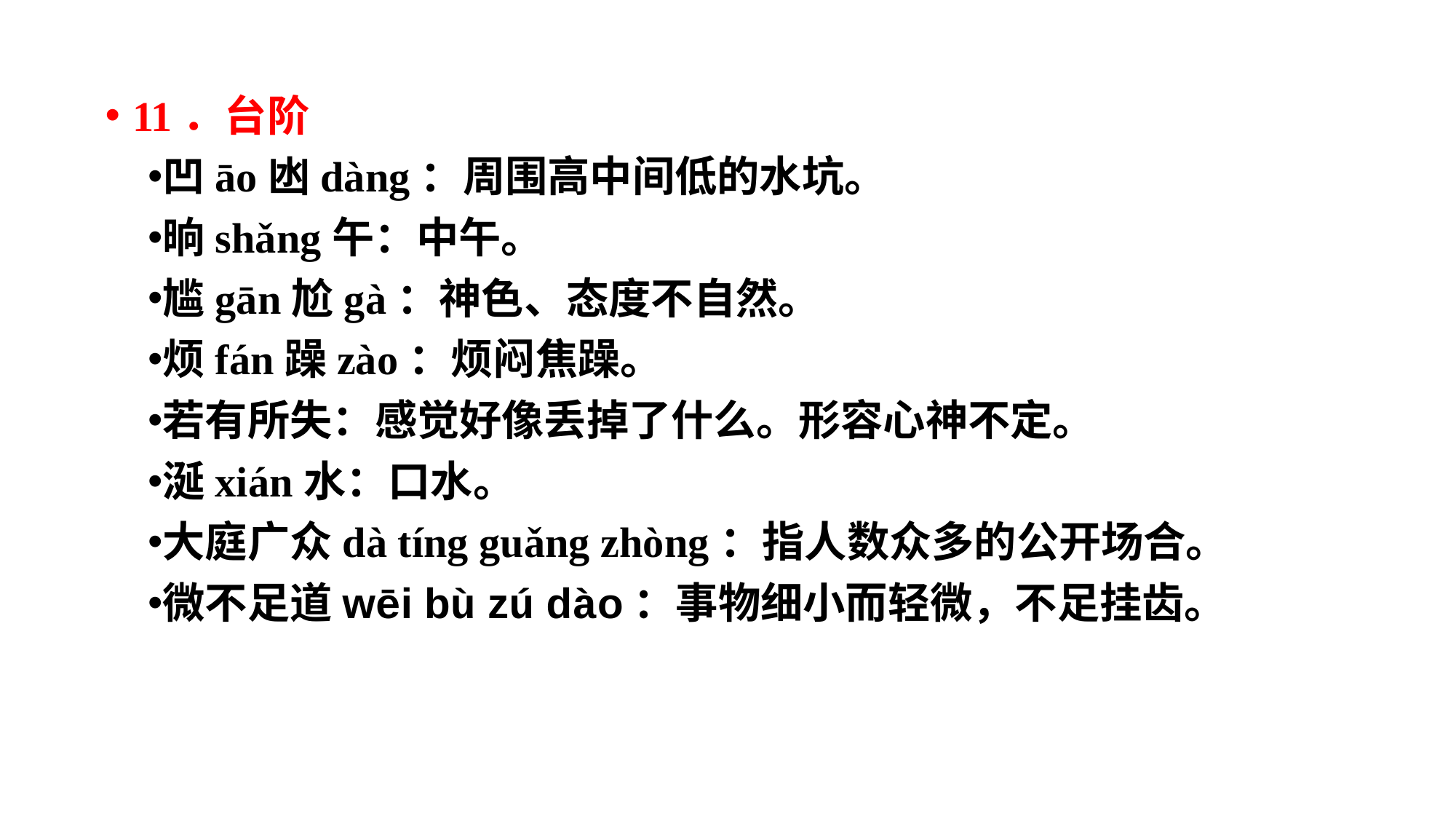

11．台阶
凹āo凼dàng：周围高中间低的水坑。
晌shǎng午：中午。
尴gān尬gà：神色、态度不自然。
烦fán躁zào：烦闷焦躁。
若有所失：感觉好像丢掉了什么。形容心神不定。
涎xián水：口水。
大庭广众dà tíng guǎng zhòng：指人数众多的公开场合。
微不足道wēi bù zú dào：事物细小而轻微，不足挂齿。